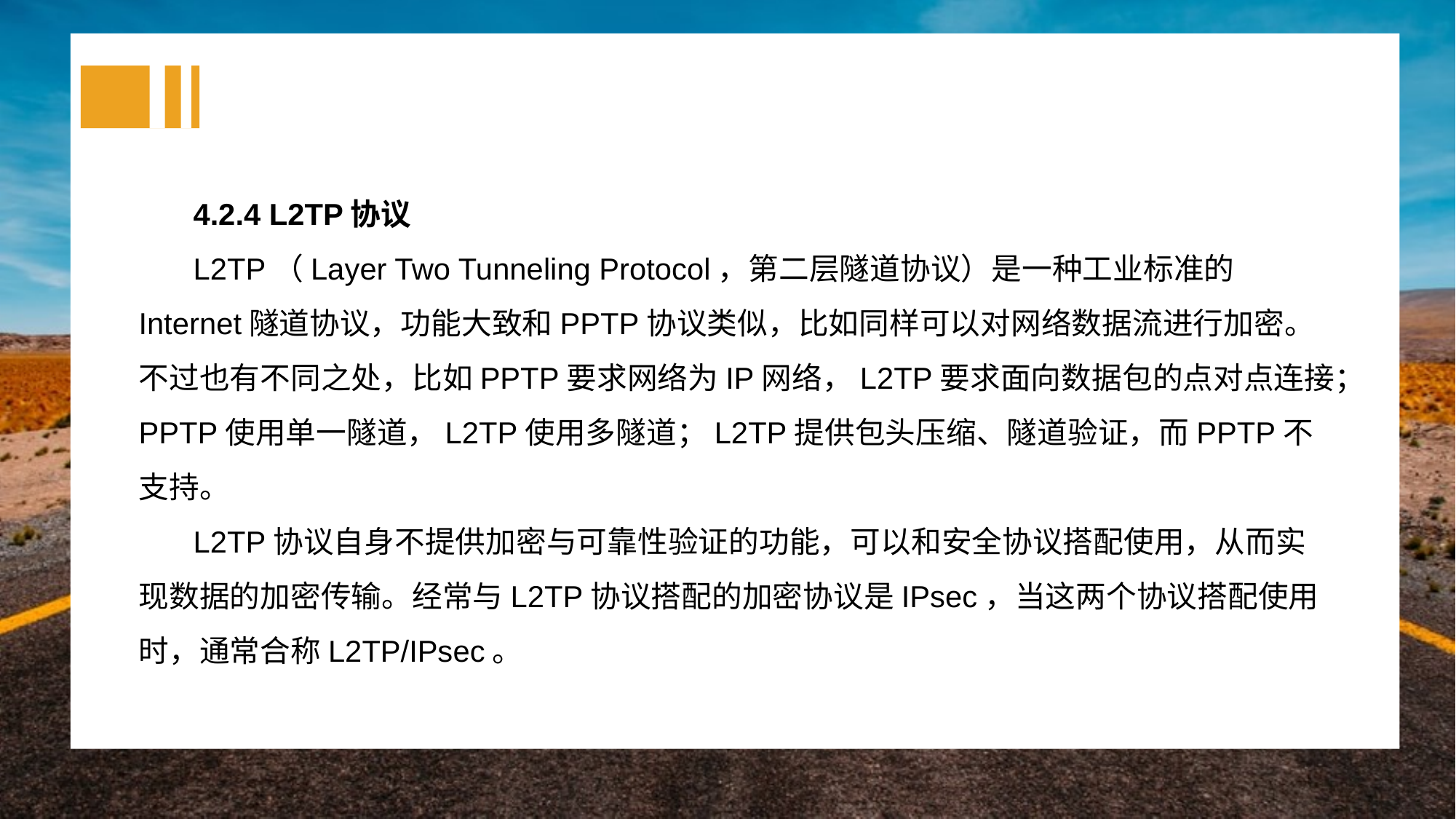

4.2.4 L2TP协议
L2TP（Layer Two Tunneling Protocol，第二层隧道协议）是一种工业标准的Internet隧道协议，功能大致和PPTP协议类似，比如同样可以对网络数据流进行加密。不过也有不同之处，比如PPTP要求网络为IP网络，L2TP要求面向数据包的点对点连接；PPTP使用单一隧道，L2TP使用多隧道；L2TP提供包头压缩、隧道验证，而PPTP不支持。
L2TP协议自身不提供加密与可靠性验证的功能，可以和安全协议搭配使用，从而实现数据的加密传输。经常与L2TP协议搭配的加密协议是IPsec，当这两个协议搭配使用时，通常合称L2TP/IPsec。